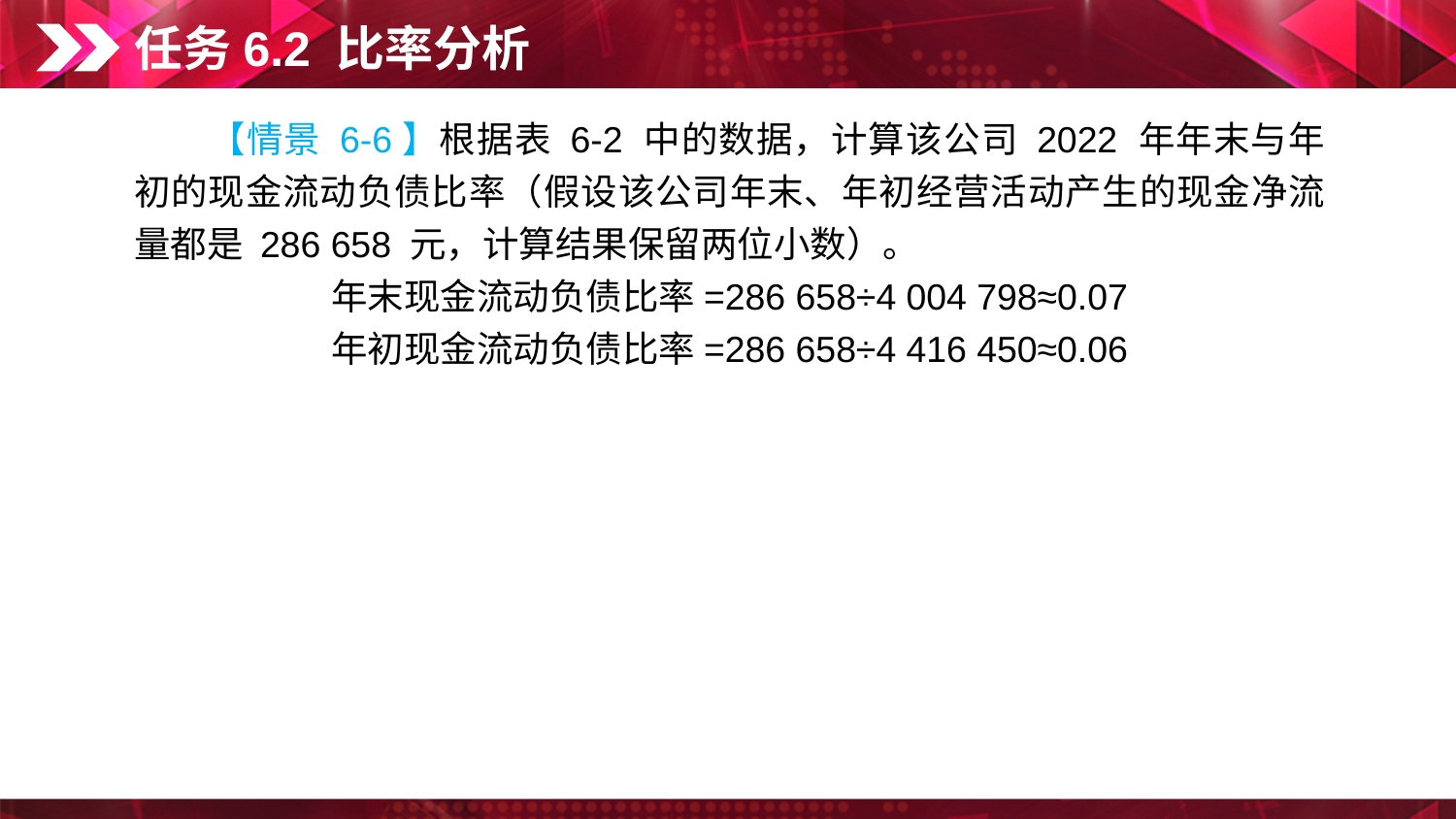

任务6.2 比率分析

　　【情景 6-6】根据表 6-2 中的数据，计算该公司 2022 年年末与年初的现金流动负债比率（假设该公司年末、年初经营活动产生的现金净流量都是 286 658 元，计算结果保留两位小数）。
年末现金流动负债比率=286 658÷4 004 798≈0.07
年初现金流动负债比率=286 658÷4 416 450≈0.06